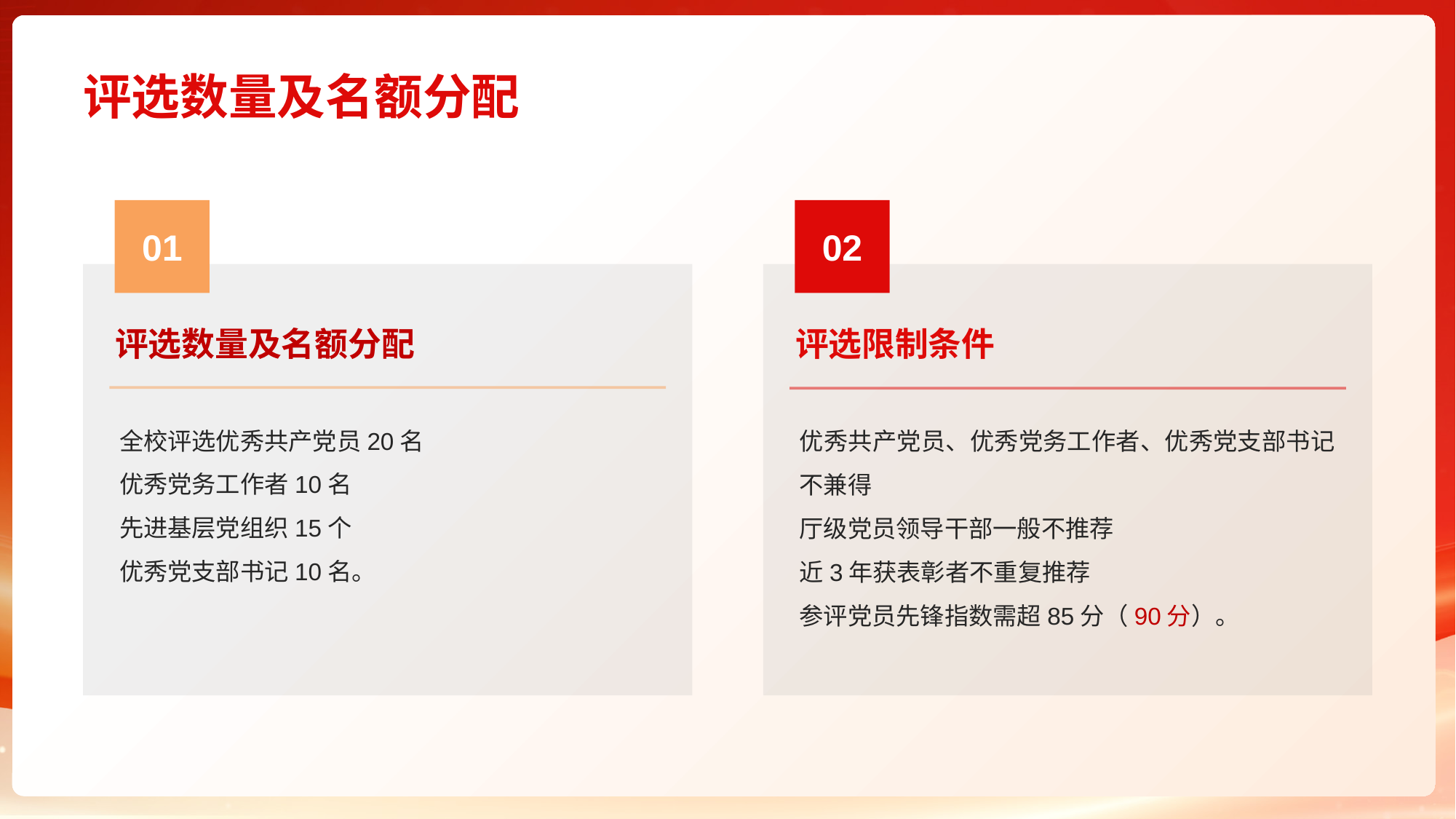

# 评选数量及名额分配
01
02

评选数量及名额分配
评选限制条件
全校评选优秀共产党员20名
优秀党务工作者10名
先进基层党组织15个
优秀党支部书记10名。
优秀共产党员、优秀党务工作者、优秀党支部书记不兼得
厅级党员领导干部一般不推荐
近3年获表彰者不重复推荐
参评党员先锋指数需超85分（90分）。